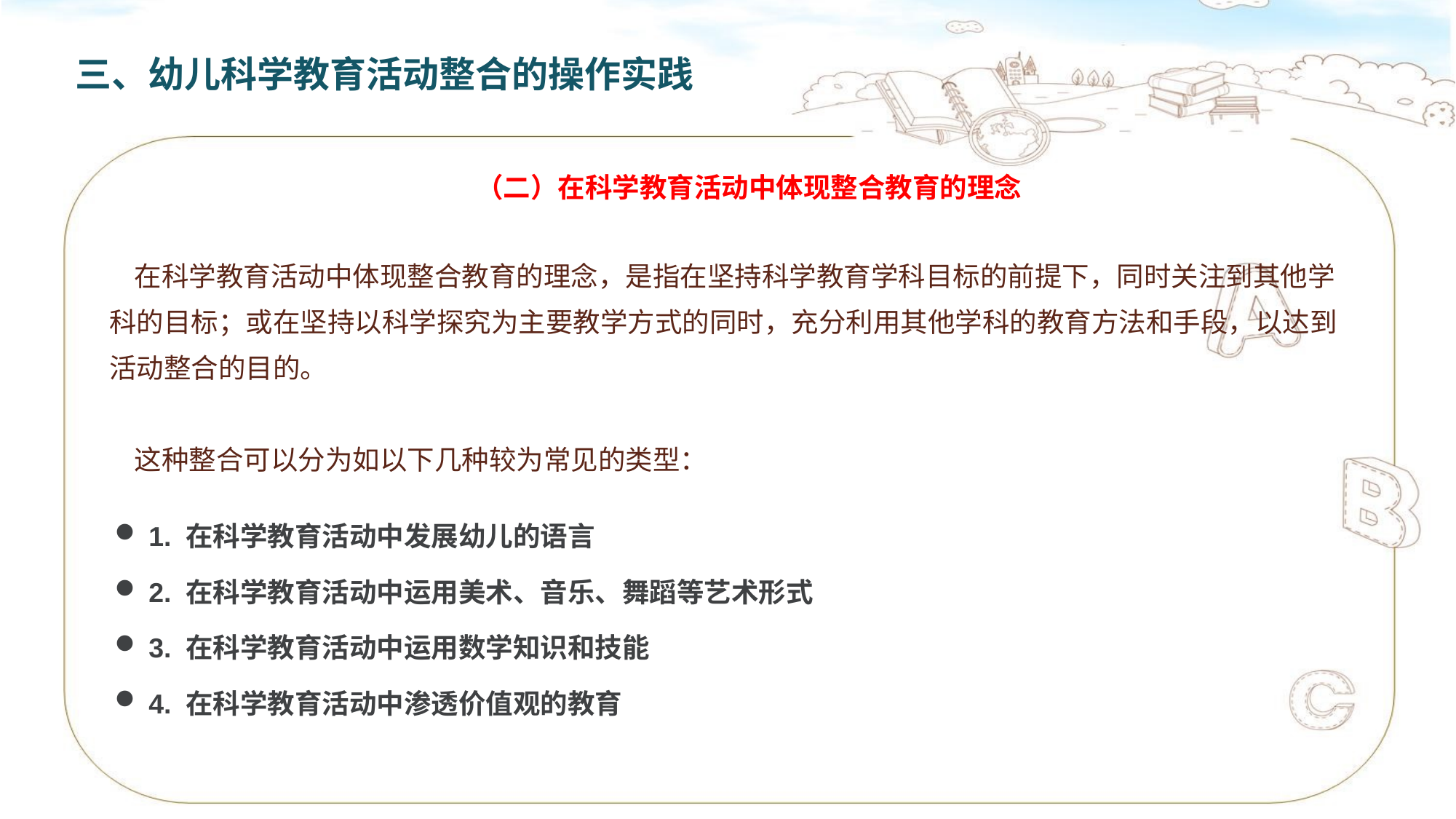

三、幼儿科学教育活动整合的操作实践
（二）在科学教育活动中体现整合教育的理念
   在科学教育活动中体现整合教育的理念，是指在坚持科学教育学科目标的前提下，同时关注到其他学科的目标；或在坚持以科学探究为主要教学方式的同时，充分利用其他学科的教育方法和手段，以达到活动整合的目的。

   这种整合可以分为如以下几种较为常见的类型：
1. 在科学教育活动中发展幼儿的语言
2. 在科学教育活动中运用美术、音乐、舞蹈等艺术形式
3. 在科学教育活动中运用数学知识和技能
4. 在科学教育活动中渗透价值观的教育